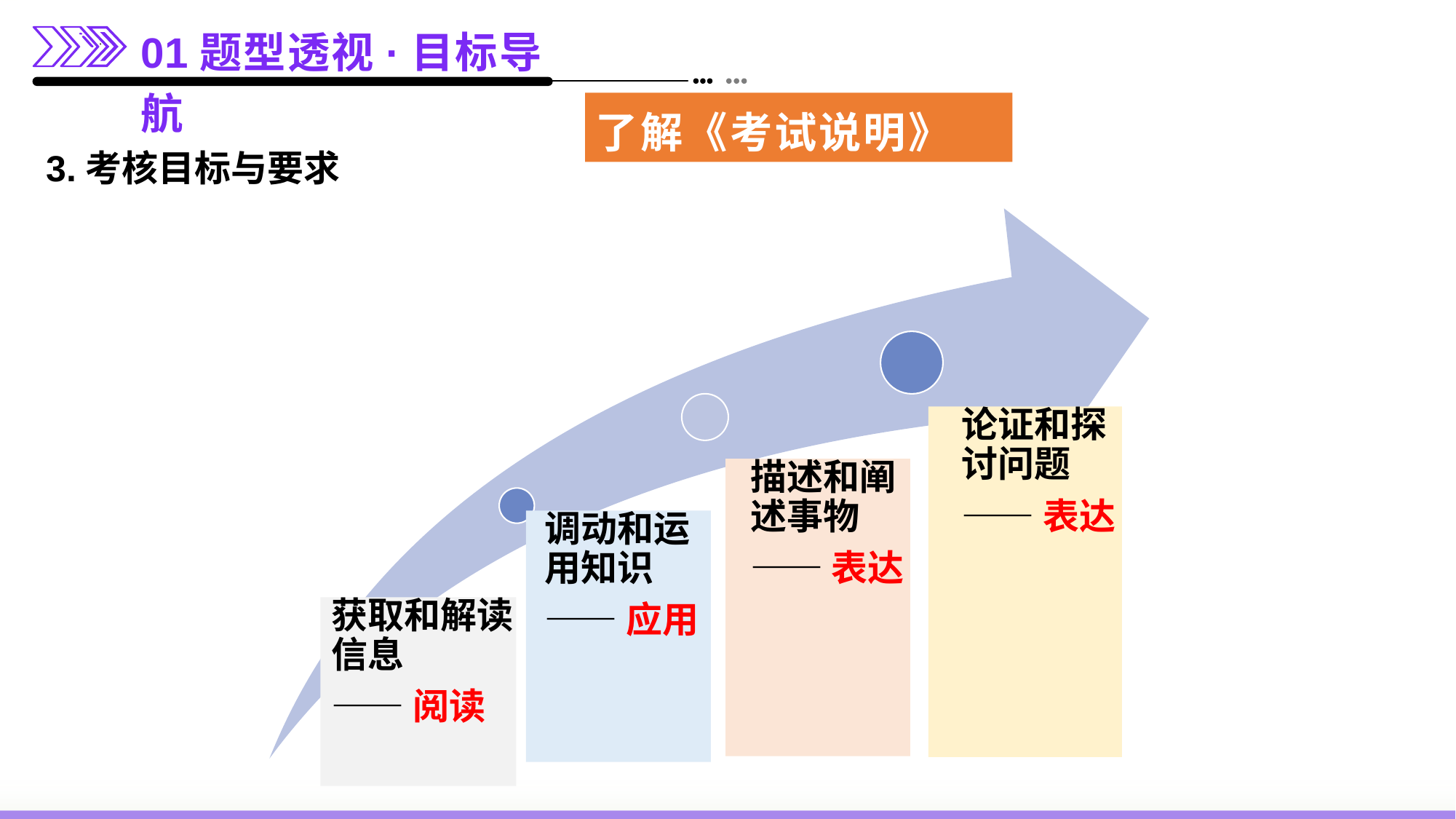

01题型透视·目标导航

了解《考试说明》
3.考核目标与要求

论证和探讨问题
——表达
描述和阐述事物
——表达

调动和运用知识
——应用
获取和解读信息
——阅读